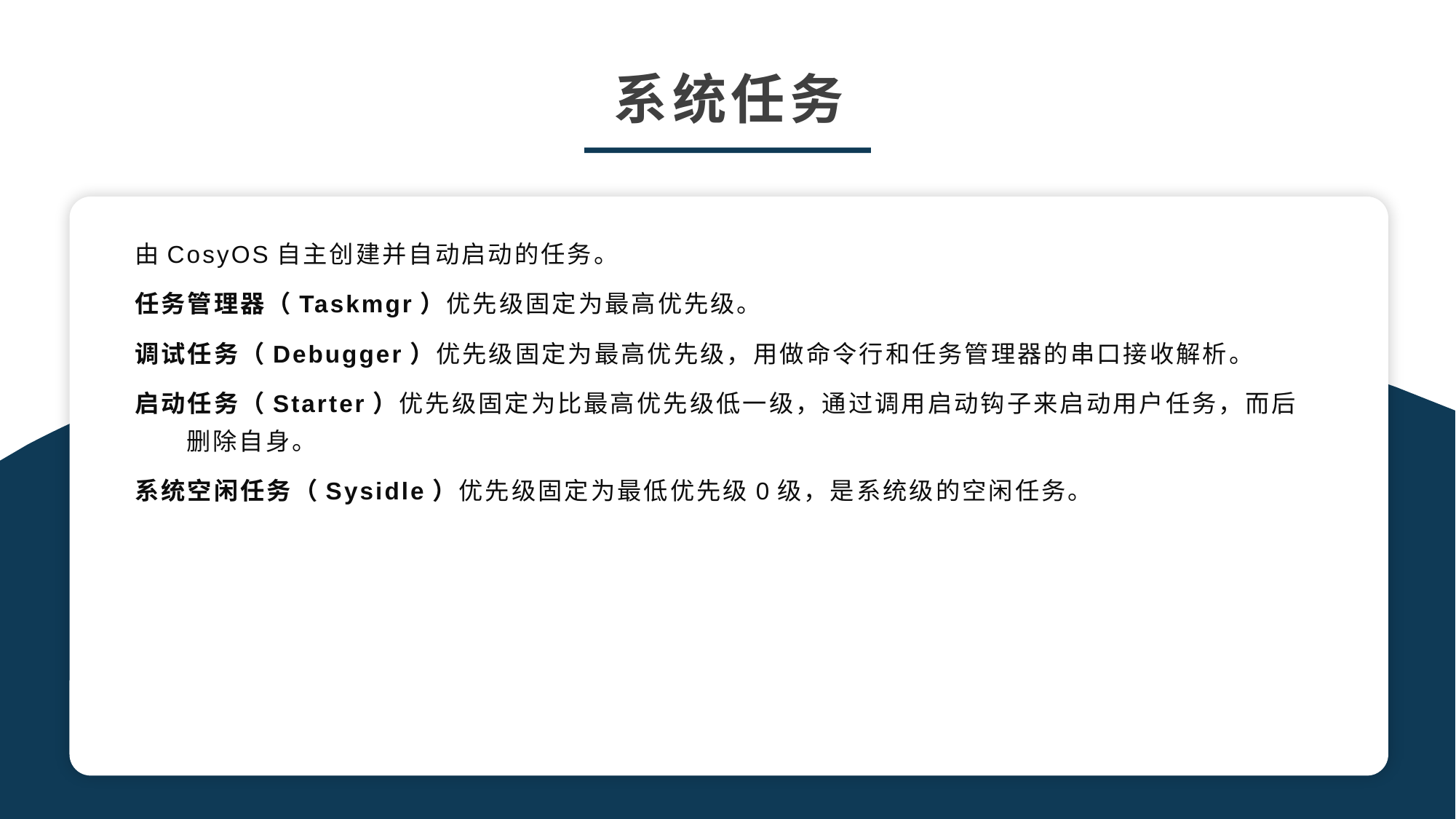

系统任务

由CosyOS自主创建并自动启动的任务。
任务管理器（Taskmgr）优先级固定为最高优先级。
调试任务（Debugger）优先级固定为最高优先级，用做命令行和任务管理器的串口接收解析。
启动任务（Starter）优先级固定为比最高优先级低一级，通过调用启动钩子来启动用户任务，而后删除自身。
系统空闲任务（Sysidle）优先级固定为最低优先级0级，是系统级的空闲任务。